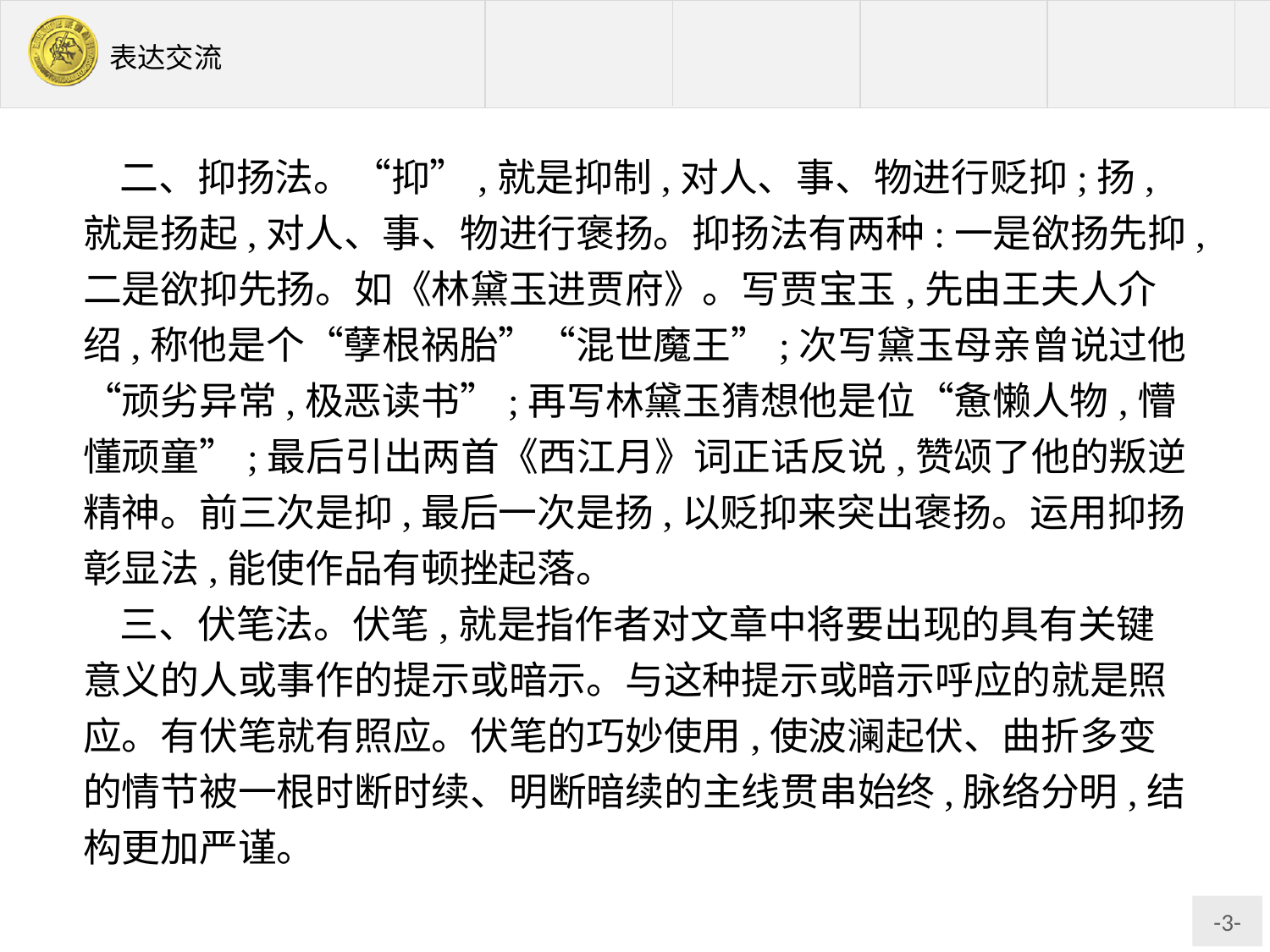

二、抑扬法。“抑”,就是抑制,对人、事、物进行贬抑;扬,就是扬起,对人、事、物进行褒扬。抑扬法有两种:一是欲扬先抑,二是欲抑先扬。如《林黛玉进贾府》。写贾宝玉,先由王夫人介绍,称他是个“孽根祸胎”“混世魔王”;次写黛玉母亲曾说过他“顽劣异常,极恶读书”;再写林黛玉猜想他是位“惫懒人物,懵懂顽童”;最后引出两首《西江月》词正话反说,赞颂了他的叛逆精神。前三次是抑,最后一次是扬,以贬抑来突出褒扬。运用抑扬彰显法,能使作品有顿挫起落。
三、伏笔法。伏笔,就是指作者对文章中将要出现的具有关键意义的人或事作的提示或暗示。与这种提示或暗示呼应的就是照应。有伏笔就有照应。伏笔的巧妙使用,使波澜起伏、曲折多变的情节被一根时断时续、明断暗续的主线贯串始终,脉络分明,结构更加严谨。